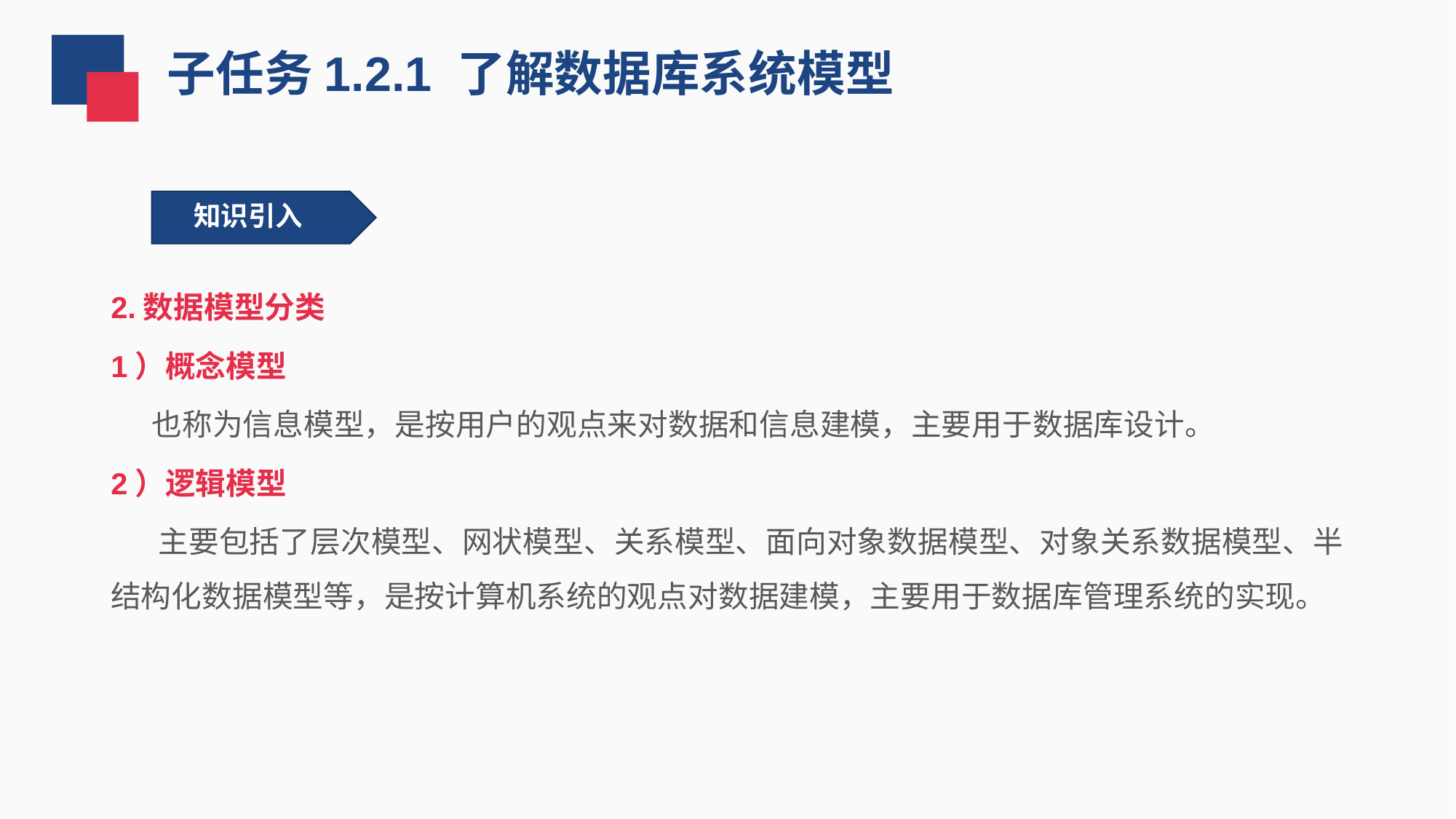

子任务1.2.1 了解数据库系统模型

    知识引入
2.数据模型分类
1）概念模型
     也称为信息模型，是按用户的观点来对数据和信息建模，主要用于数据库设计。
2）逻辑模型
      主要包括了层次模型、网状模型、关系模型、⾯向对象数据模型、对象关系数据模型、半结构化数据模型等，是按计算机系统的观点对数据建模，主要用于数据库管理系统的实现。